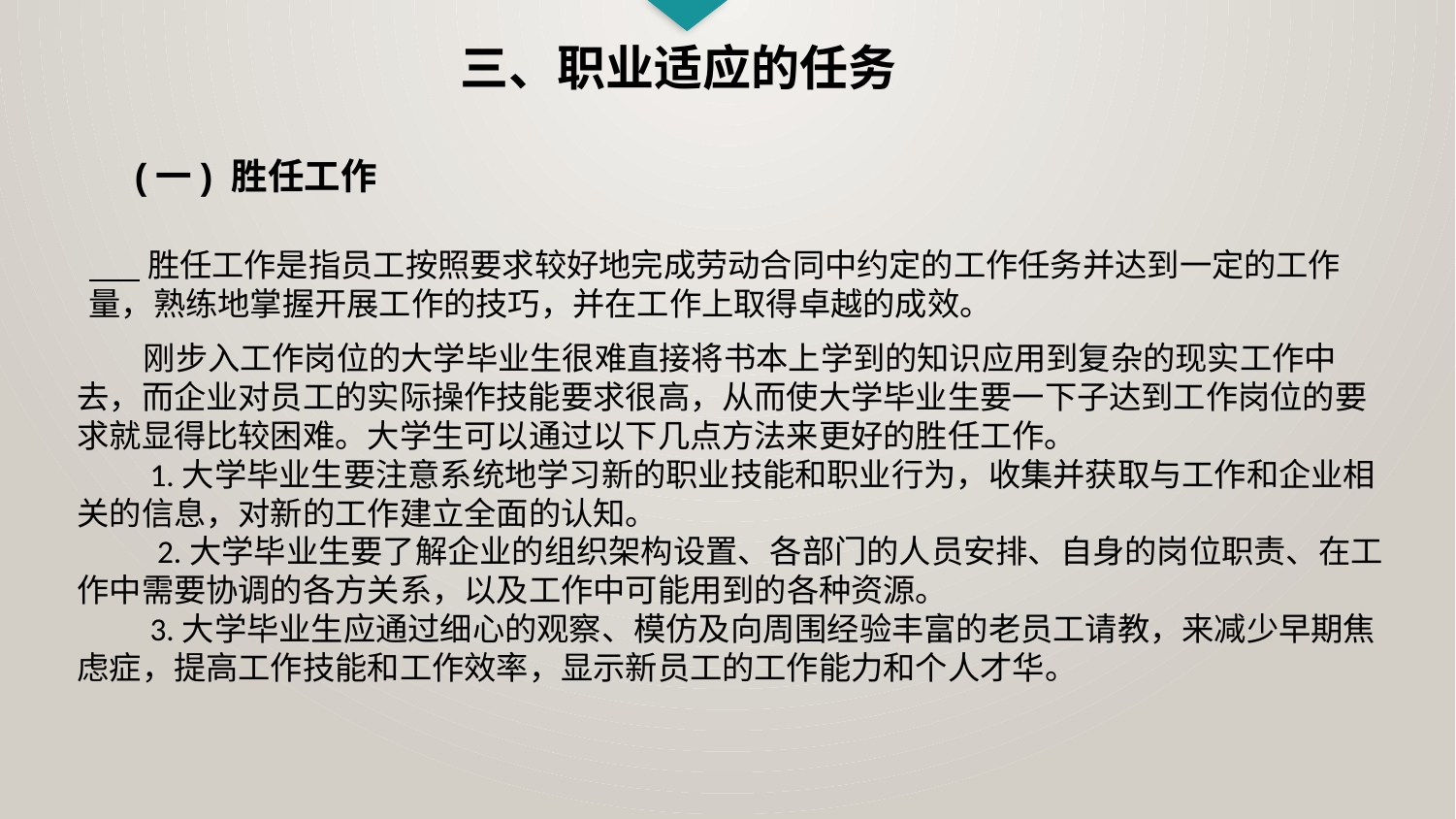

三、职业适应的任务
(一) 胜任工作
       胜任工作是指员工按照要求较好地完成劳动合同中约定的工作任务并达到一定的工作量，熟练地掌握开展工作的技巧，并在工作上取得卓越的成效。
        刚步入工作岗位的大学毕业生很难直接将书本上学到的知识应用到复杂的现实工作中去，而企业对员工的实际操作技能要求很高，从而使大学毕业生要一下子达到工作岗位的要求就显得比较困难。大学生可以通过以下几点方法来更好的胜任工作。
          1.大学毕业生要注意系统地学习新的职业技能和职业行为，收集并获取与工作和企业相关的信息，对新的工作建立全面的认知。
           2.大学毕业生要了解企业的组织架构设置、各部门的人员安排、自身的岗位职责、在工作中需要协调的各方关系，以及工作中可能用到的各种资源。
          3.大学毕业生应通过细心的观察、模仿及向周围经验丰富的老员工请教，来减少早期焦虑症，提高工作技能和工作效率，显示新员工的工作能力和个人才华。
32